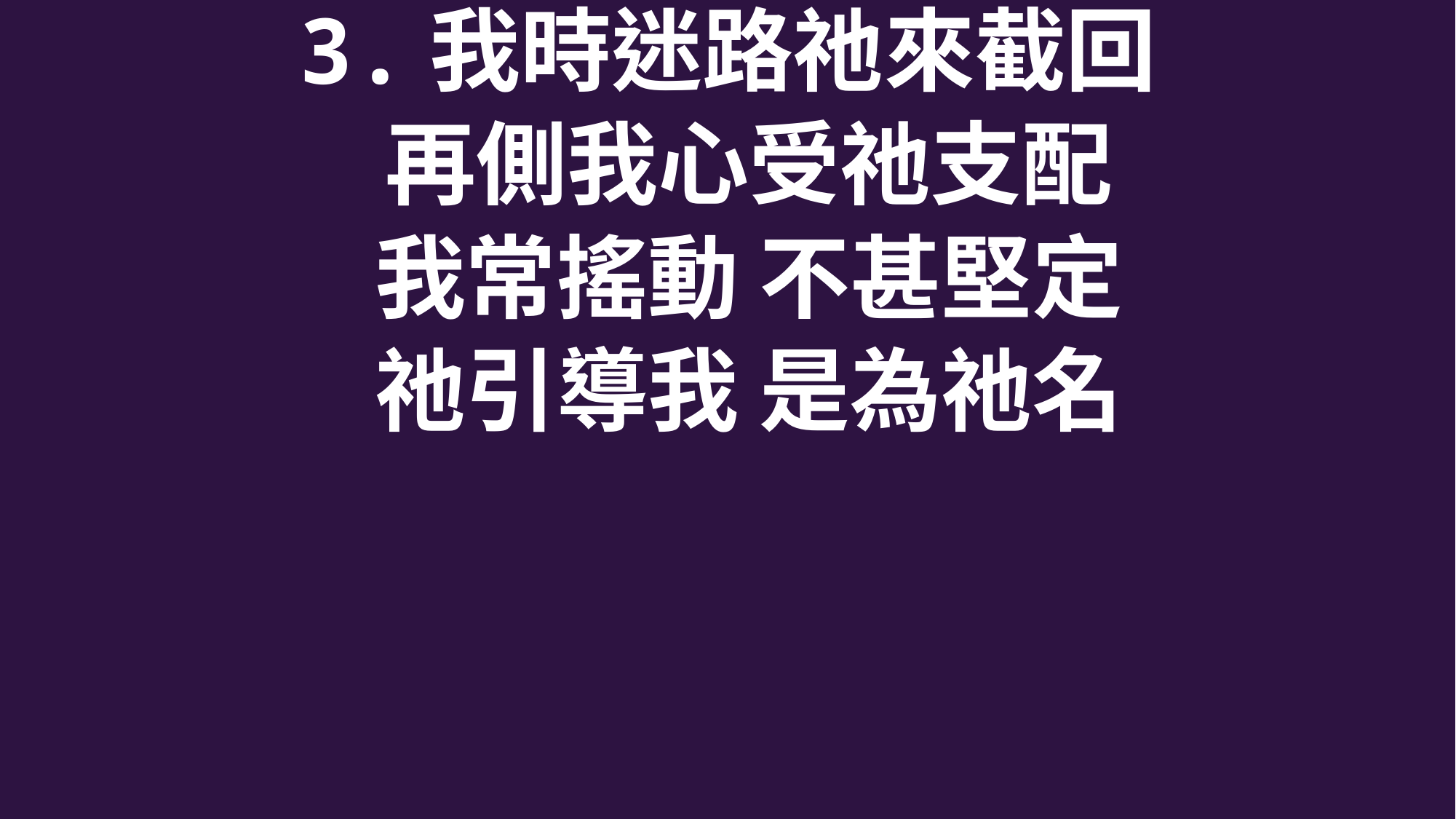

3.我時迷路祂來截回
 再側我心受祂支配
 我常搖動 不甚堅定
 祂引導我 是為祂名